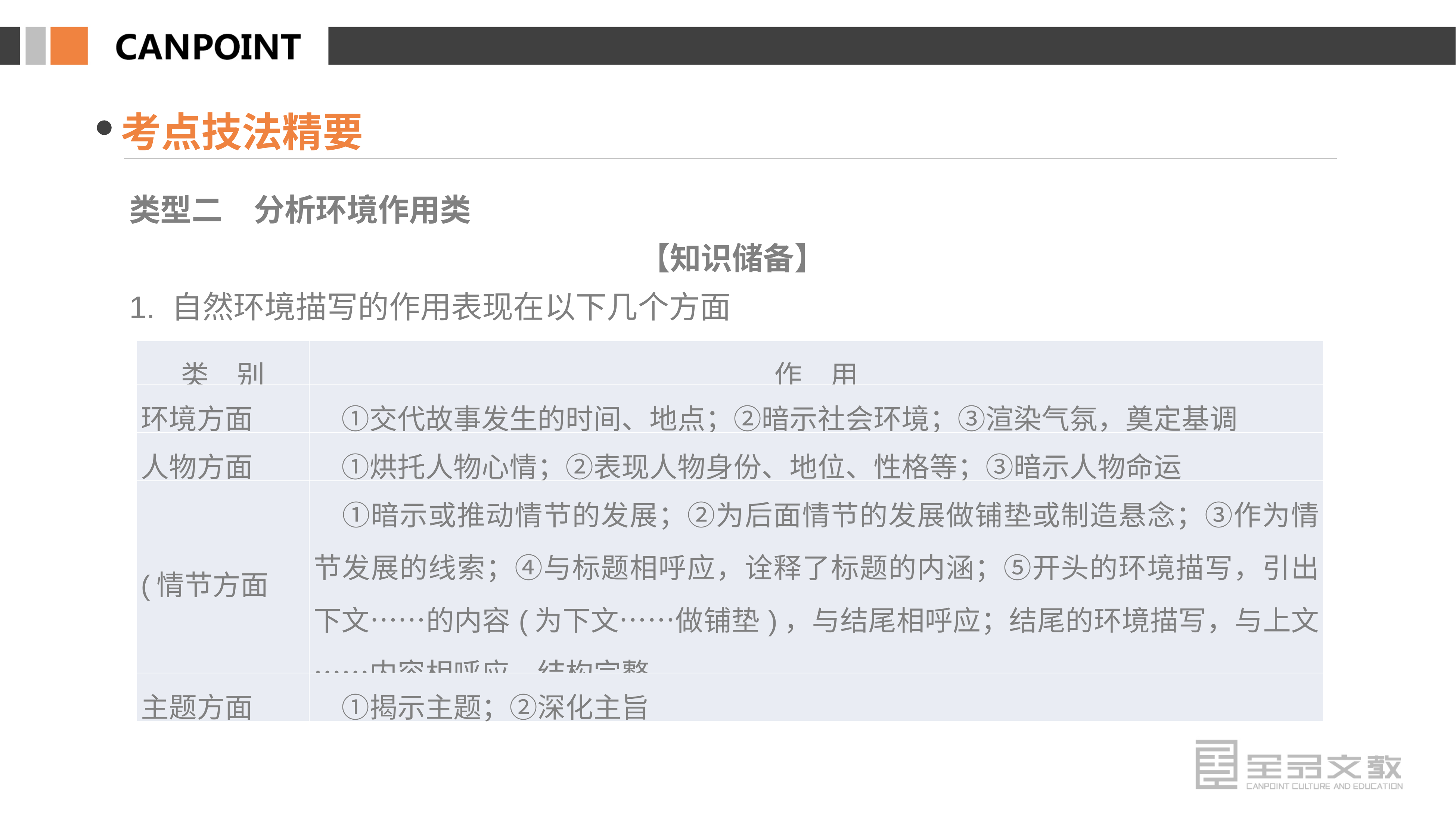

考点技法精要

类型二　分析环境作用类
【知识储备】
1. 自然环境描写的作用表现在以下几个方面
| 类　别 | 作　用 |
| --- | --- |
| 环境方面 | ①交代故事发生的时间、地点；②暗示社会环境；③渲染气氛，奠定基调 |
| 人物方面 | ①烘托人物心情；②表现人物身份、地位、性格等；③暗示人物命运 |
| (情节方面 | ①暗示或推动情节的发展；②为后面情节的发展做铺垫或制造悬念；③作为情节发展的线索；④与标题相呼应，诠释了标题的内涵；⑤开头的环境描写，引出下文……的内容(为下文……做铺垫)，与结尾相呼应；结尾的环境描写，与上文……内容相呼应，结构完整 |
| 主题方面 | ①揭示主题；②深化主旨 |